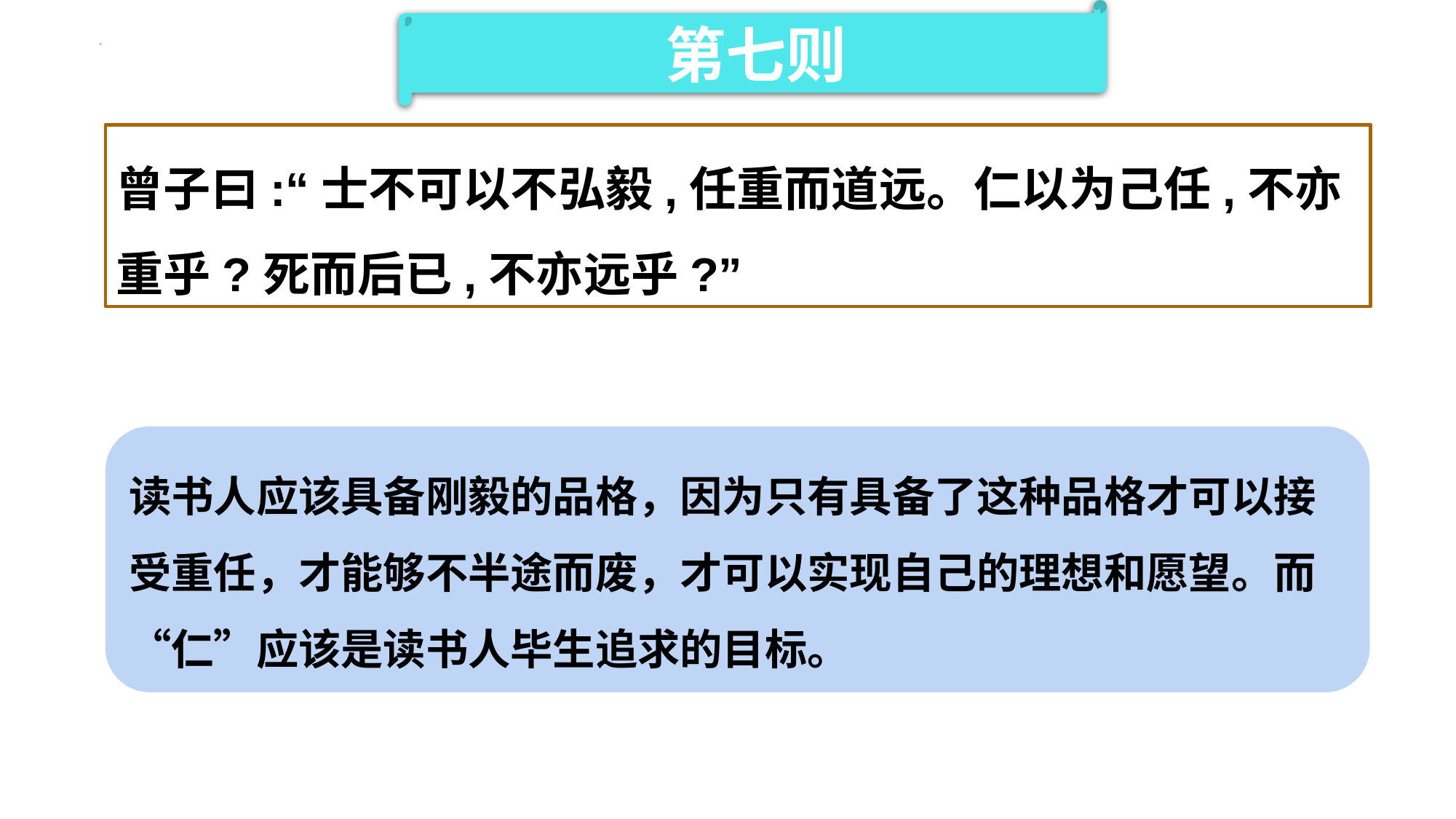

第七则
曾子曰:“士不可以不弘毅,任重而道远。仁以为己任,不亦重乎?死而后已,不亦远乎?”
读书人应该具备刚毅的品格，因为只有具备了这种品格才可以接受重任，才能够不半途而废，才可以实现自己的理想和愿望。而“仁”应该是读书人毕生追求的目标。